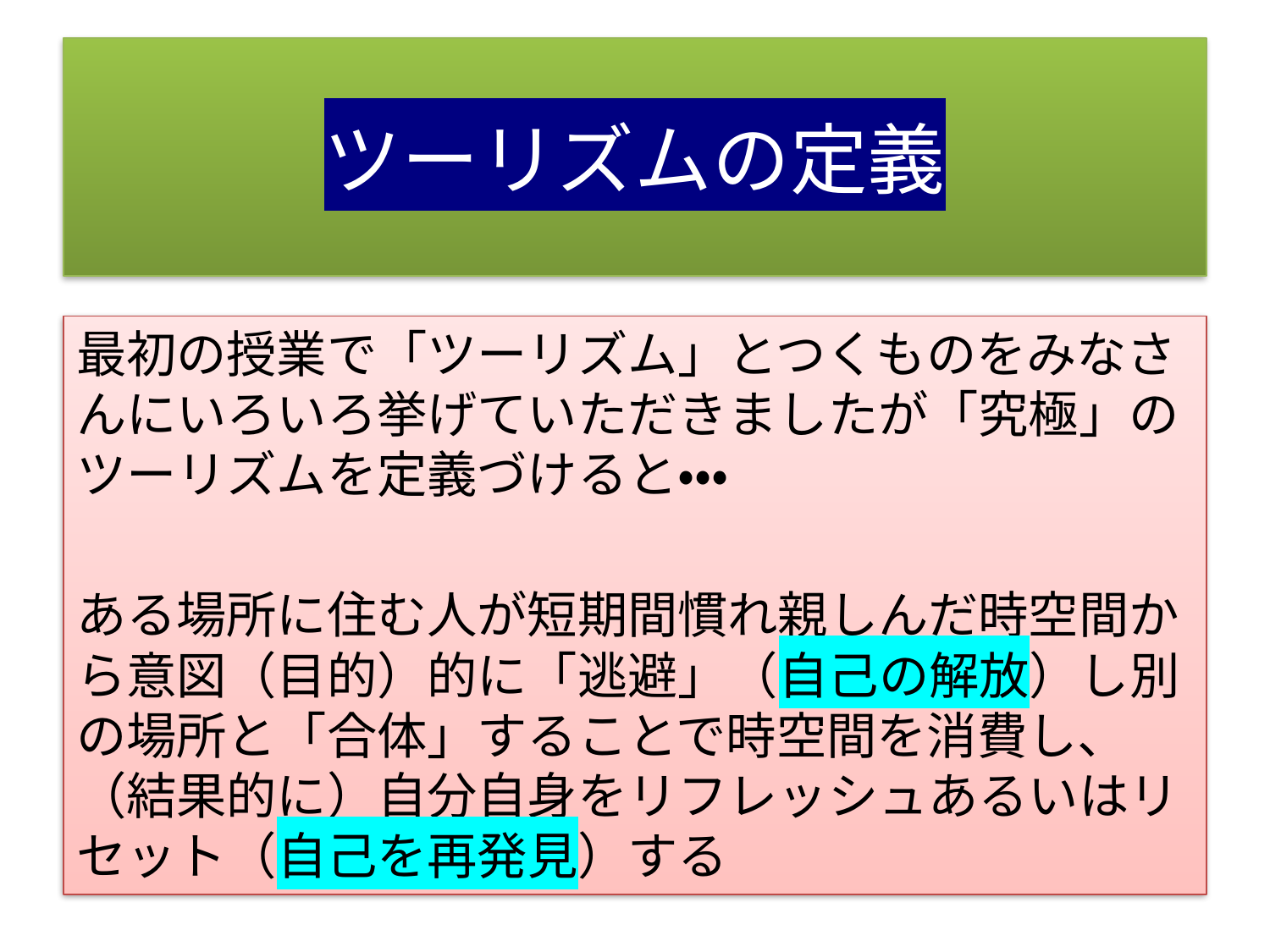

# ツーリズムの定義
最初の授業で「ツーリズム」とつくものをみなさんにいろいろ挙げていただきましたが「究極」のツーリズムを定義づけると・・・

ある場所に住む人が短期間慣れ親しんだ時空間から意図（目的）的に「逃避」（自己の解放）し別の場所と「合体」することで時空間を消費し、（結果的に）自分自身をリフレッシュあるいはリセット（自己を再発見）する